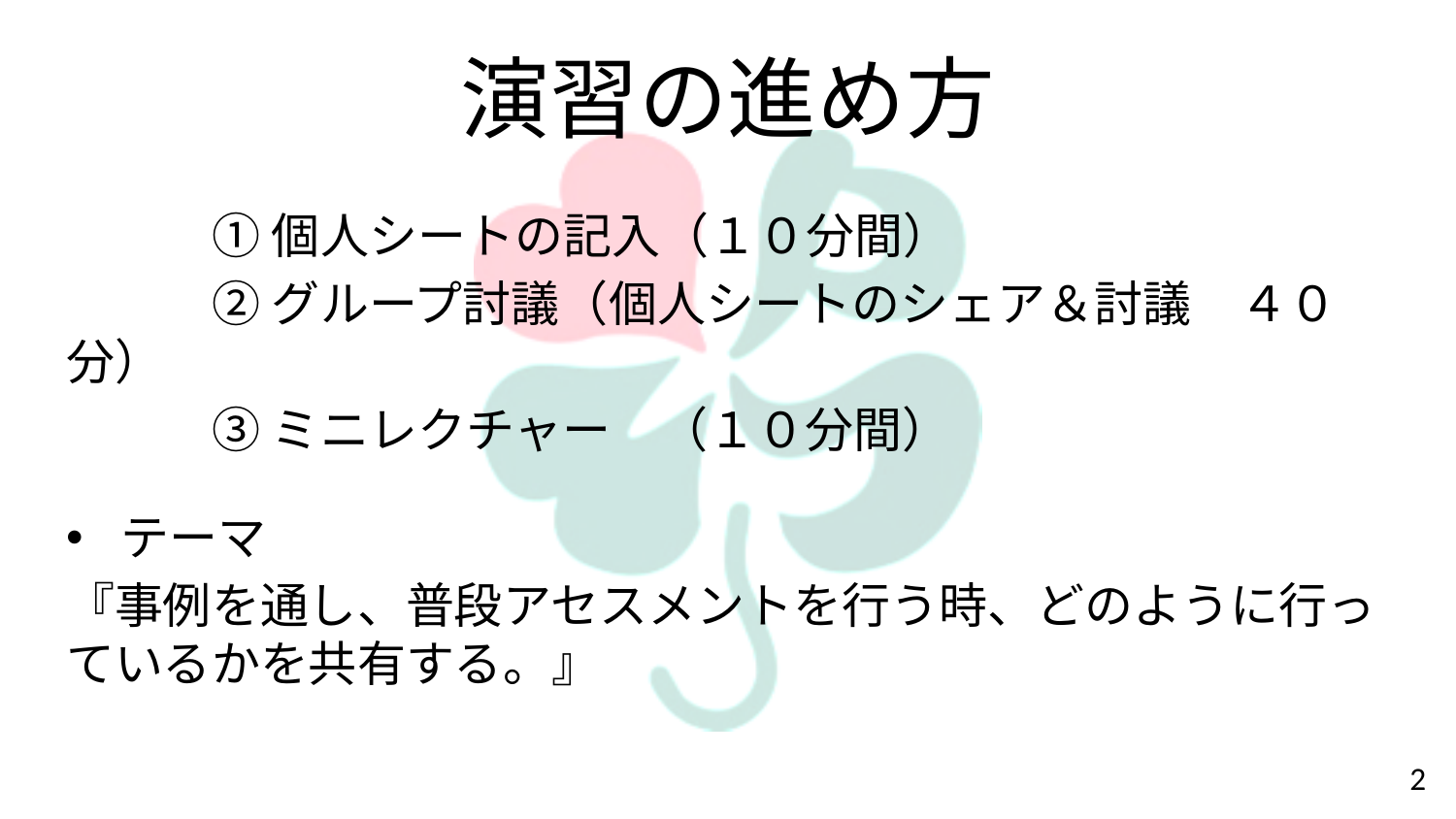

# 演習の進め方
	①個人シートの記入（１０分間）
	②グループ討議（個人シートのシェア＆討議　４０分）
	③ミニレクチャー　（１０分間）

テーマ
『事例を通し、普段アセスメントを行う時、どのように行っているかを共有する。』
2